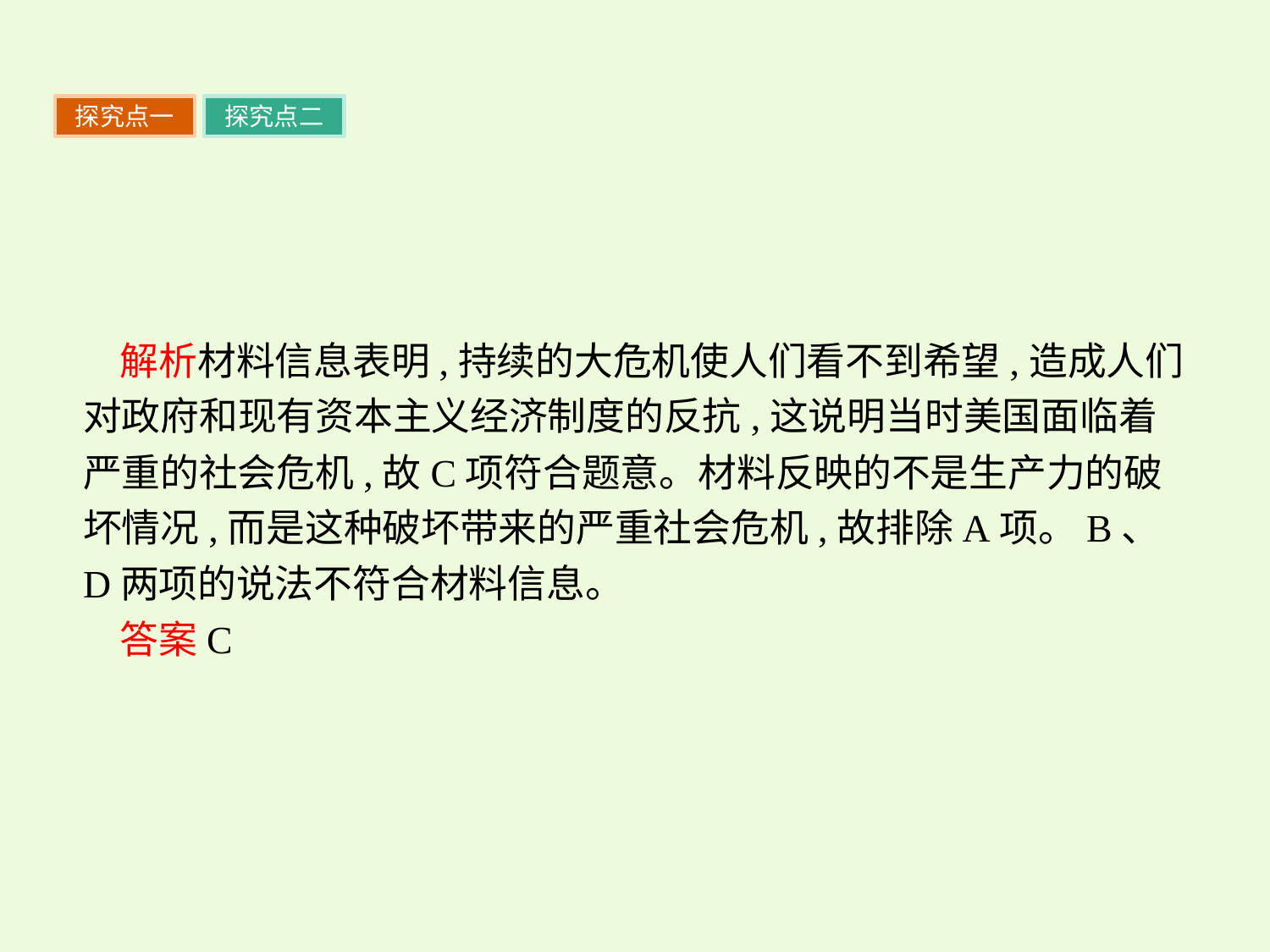

探究点一
探究点二
解析材料信息表明,持续的大危机使人们看不到希望,造成人们对政府和现有资本主义经济制度的反抗,这说明当时美国面临着严重的社会危机,故C项符合题意。材料反映的不是生产力的破坏情况,而是这种破坏带来的严重社会危机,故排除A项。B、D两项的说法不符合材料信息。
答案C